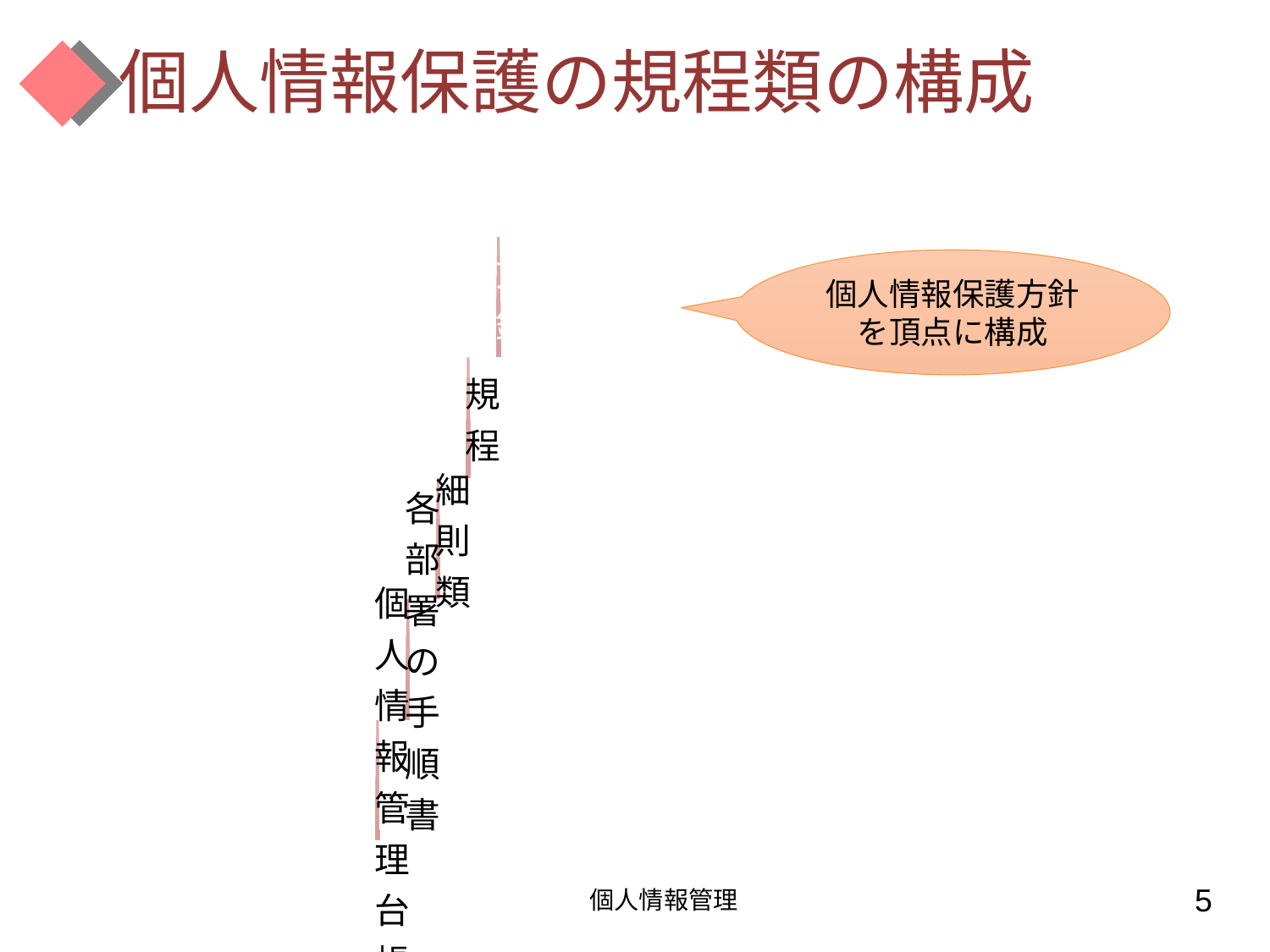

# 個人情報保護の規程類の構成
個人情報保護方針を頂点に構成
方針
規程
個人情報管理
5